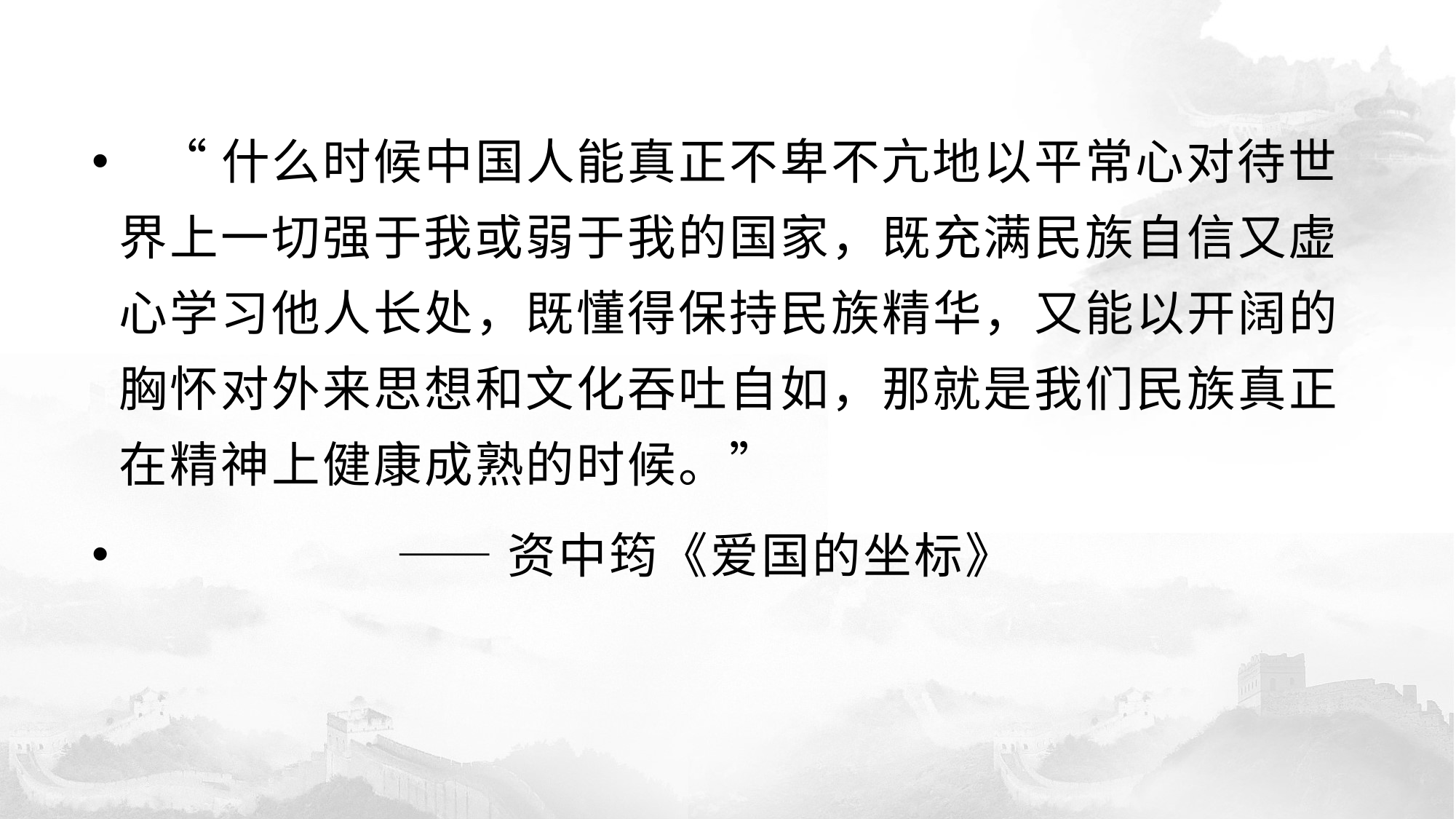

#
   “什么时候中国人能真正不卑不亢地以平常心对待世界上一切强于我或弱于我的国家，既充满民族自信又虚心学习他人长处，既懂得保持民族精华，又能以开阔的胸怀对外来思想和文化吞吐自如，那就是我们民族真正在精神上健康成熟的时候。”
                     ——资中筠《爱国的坐标》